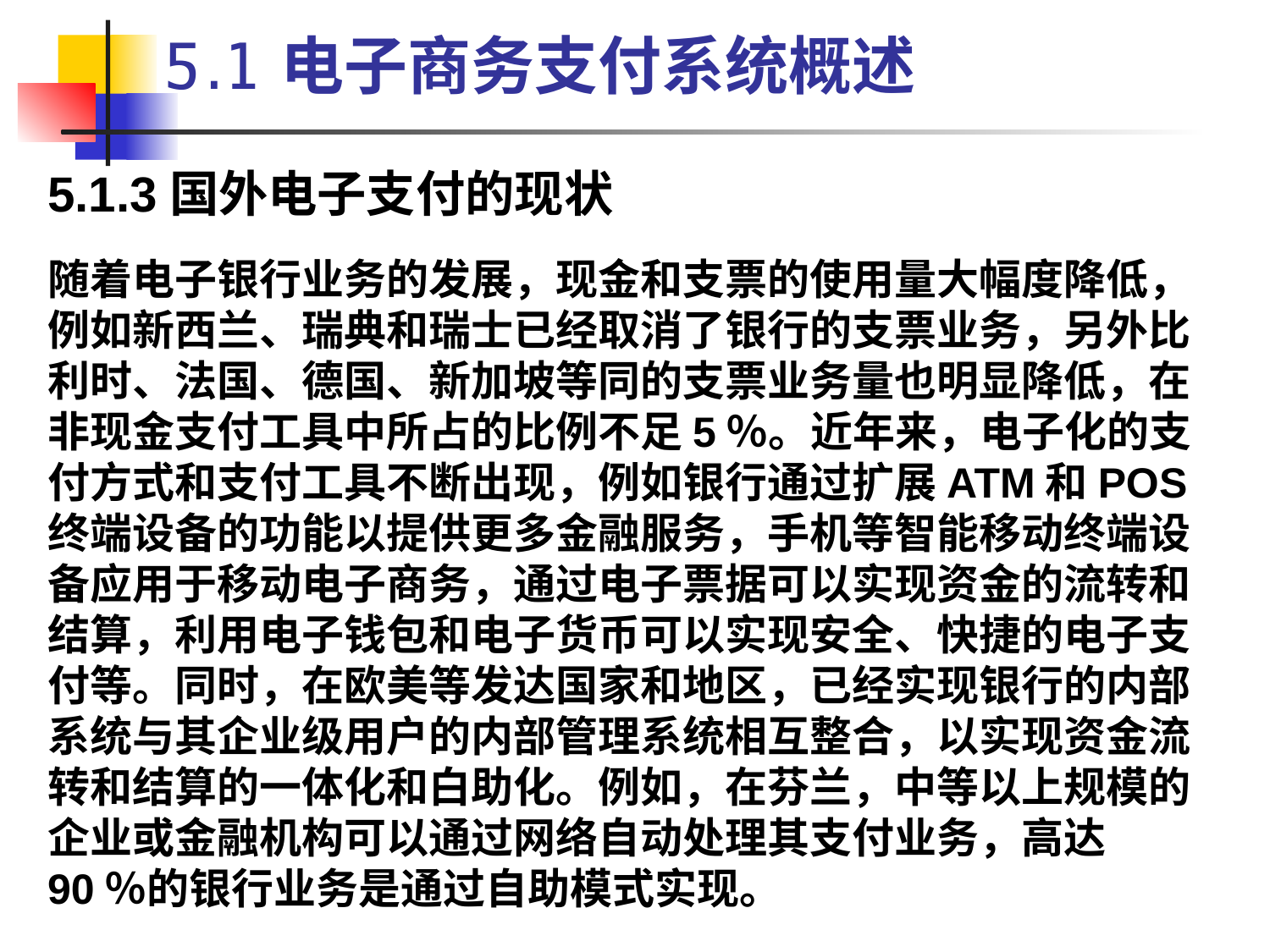

5.1电子商务支付系统概述
5.1.3国外电子支付的现状
随着电子银行业务的发展，现金和支票的使用量大幅度降低，例如新西兰、瑞典和瑞士已经取消了银行的支票业务，另外比利时、法国、德国、新加坡等同的支票业务量也明显降低，在非现金支付工具中所占的比例不足5％。近年来，电子化的支付方式和支付工具不断出现，例如银行通过扩展ATM和POS终端设备的功能以提供更多金融服务，手机等智能移动终端设备应用于移动电子商务，通过电子票据可以实现资金的流转和结算，利用电子钱包和电子货币可以实现安全、快捷的电子支付等。同时，在欧美等发达国家和地区，已经实现银行的内部系统与其企业级用户的内部管理系统相互整合，以实现资金流转和结算的一体化和白助化。例如，在芬兰，中等以上规模的企业或金融机构可以通过网络自动处理其支付业务，高达90％的银行业务是通过自助模式实现。